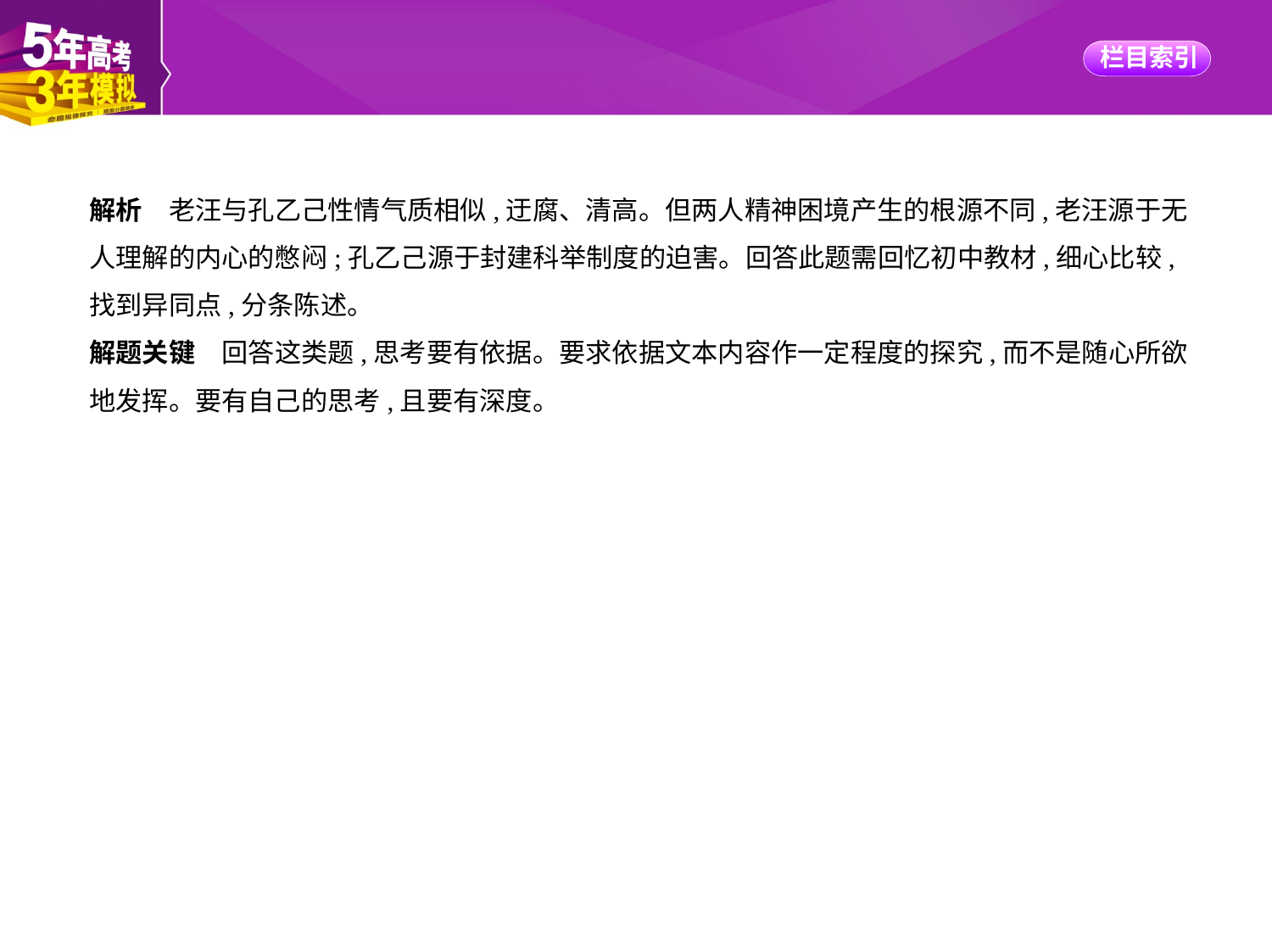

解析　老汪与孔乙己性情气质相似,迂腐、清高。但两人精神困境产生的根源不同,老汪源于无
人理解的内心的憋闷;孔乙己源于封建科举制度的迫害。回答此题需回忆初中教材,细心比较,
找到异同点,分条陈述。
解题关键　回答这类题,思考要有依据。要求依据文本内容作一定程度的探究,而不是随心所欲
地发挥。要有自己的思考,且要有深度。